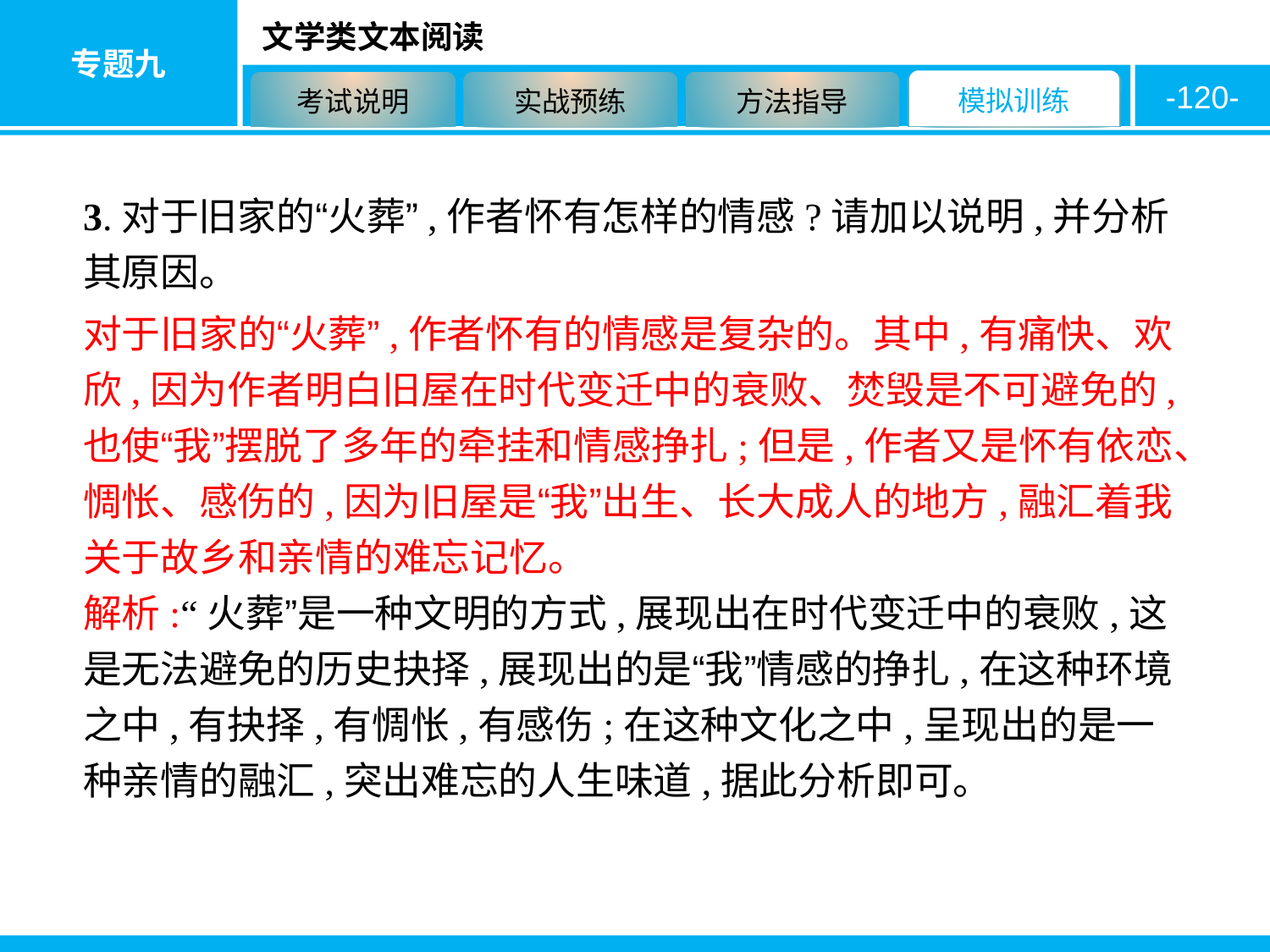

-120-
3.对于旧家的“火葬”,作者怀有怎样的情感?请加以说明,并分析其原因。
对于旧家的“火葬”,作者怀有的情感是复杂的。其中,有痛快、欢欣,因为作者明白旧屋在时代变迁中的衰败、焚毁是不可避免的,也使“我”摆脱了多年的牵挂和情感挣扎;但是,作者又是怀有依恋、惆怅、感伤的,因为旧屋是“我”出生、长大成人的地方,融汇着我关于故乡和亲情的难忘记忆。
解析:“火葬”是一种文明的方式,展现出在时代变迁中的衰败,这是无法避免的历史抉择,展现出的是“我”情感的挣扎,在这种环境之中,有抉择,有惆怅,有感伤;在这种文化之中,呈现出的是一种亲情的融汇,突出难忘的人生味道,据此分析即可。